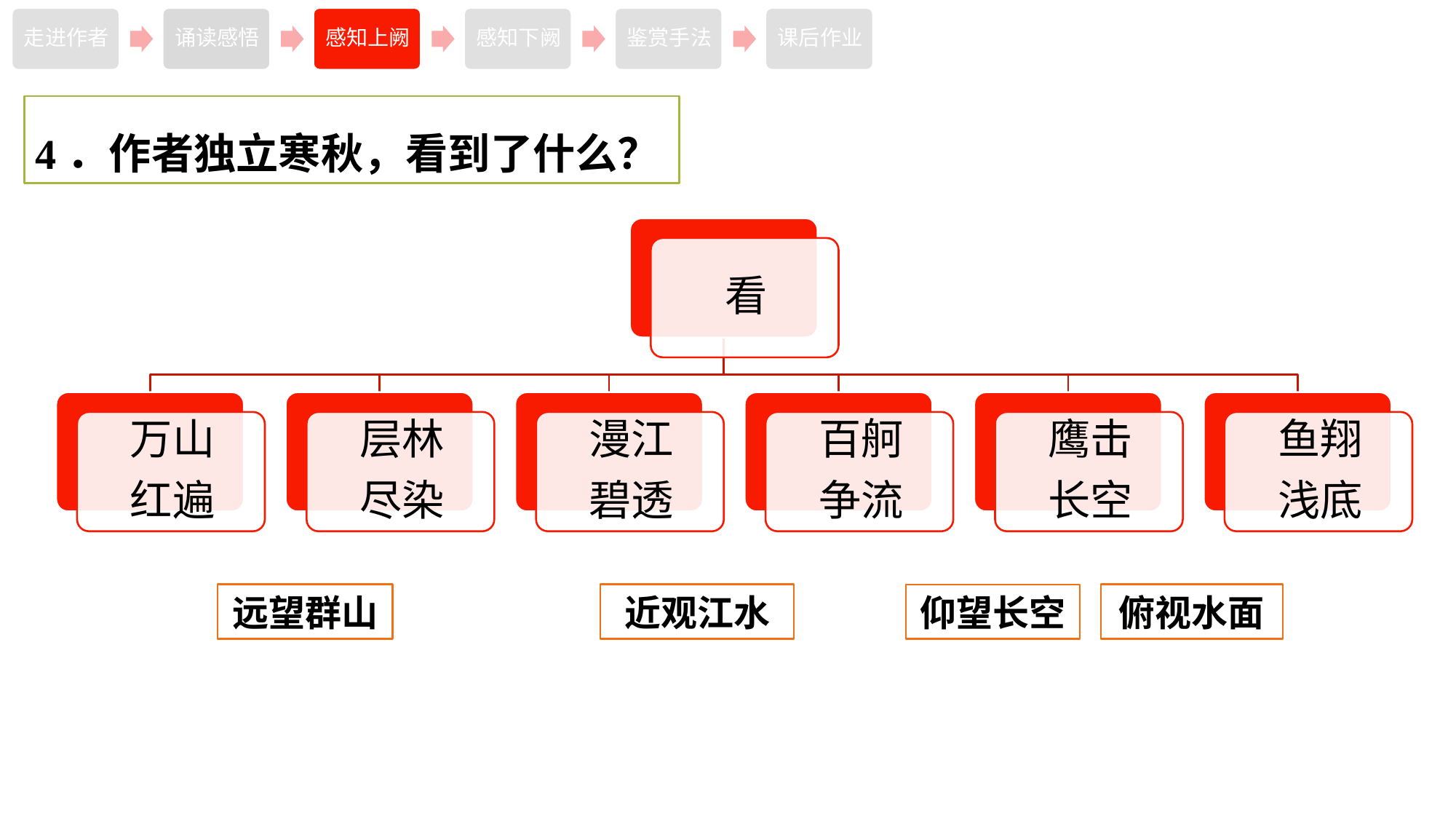

走进作者

诵读感悟

感知上阙

感知下阙

鉴赏手法

课后作业
4．作者独立寒秋，看到了什么？
看
万山
红遍
层林
尽染
漫江
碧透
百舸
争流
鹰击
长空
鱼翔
浅底
远望群山
近观江水
俯视水面
仰望长空